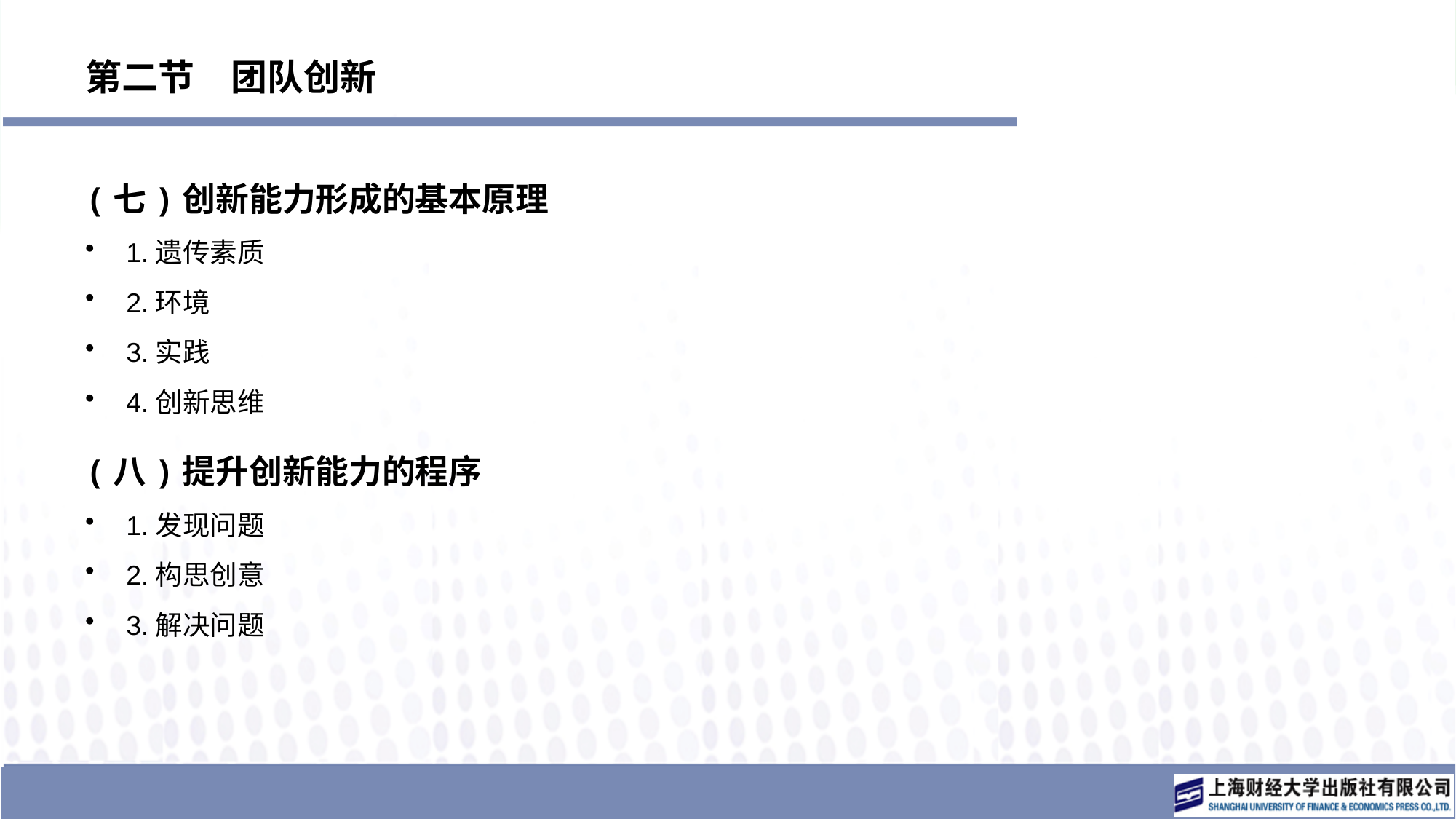

# 第二节　团队创新
(七)创新能力形成的基本原理
1.遗传素质
2.环境
3.实践
4.创新思维
(八)提升创新能力的程序
1.发现问题
2.构思创意
3.解决问题